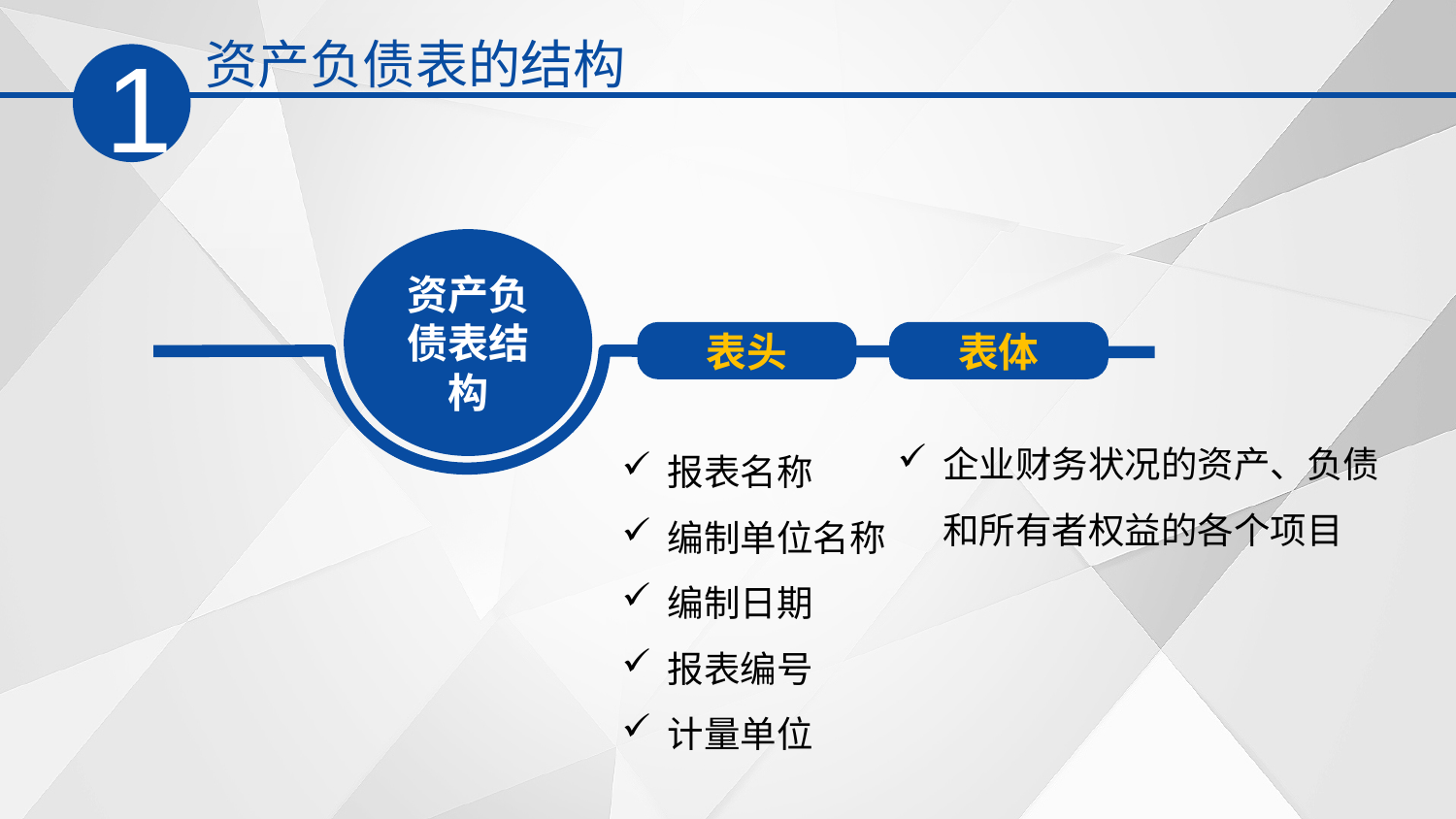

资产负债表的结构
1

资产负债表结构
表头
表体

报表名称
编制单位名称
编制日期
报表编号
计量单位
企业财务状况的资产、负债和所有者权益的各个项目